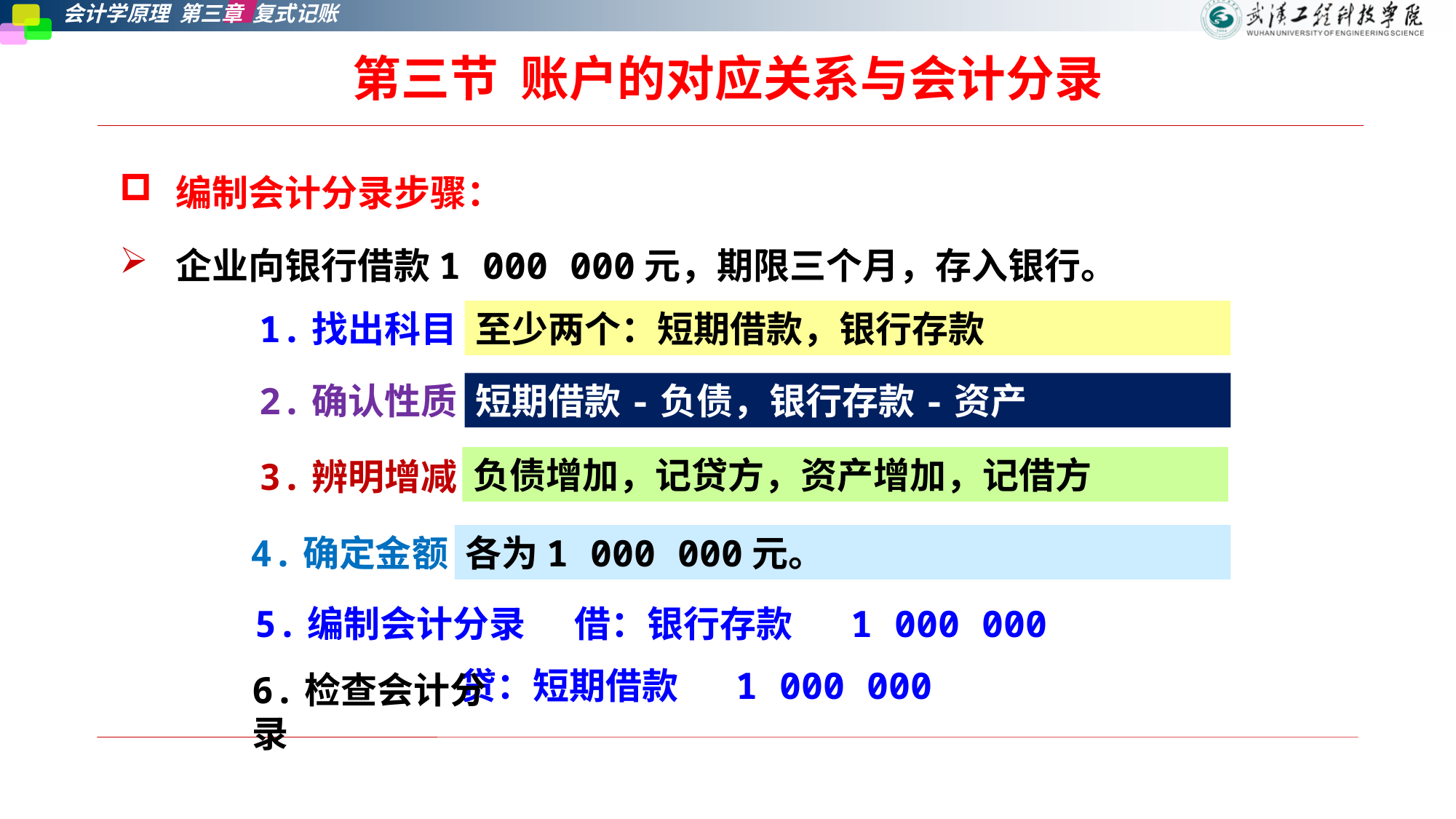

# 第三节  账户的对应关系与会计分录
编制会计分录步骤：
企业向银行借款1 000 000元，期限三个月，存入银行。
至少两个：短期借款，银行存款
1.找出科目
2.确认性质
短期借款-负债，银行存款-资产
负债增加，记贷方，资产增加，记借方
3.辨明增减
4.确定金额
各为1 000 000元。
5.编制会计分录      借：银行存款      1 000 000
                        贷：短期借款      1 000 000
6.检查会计分录